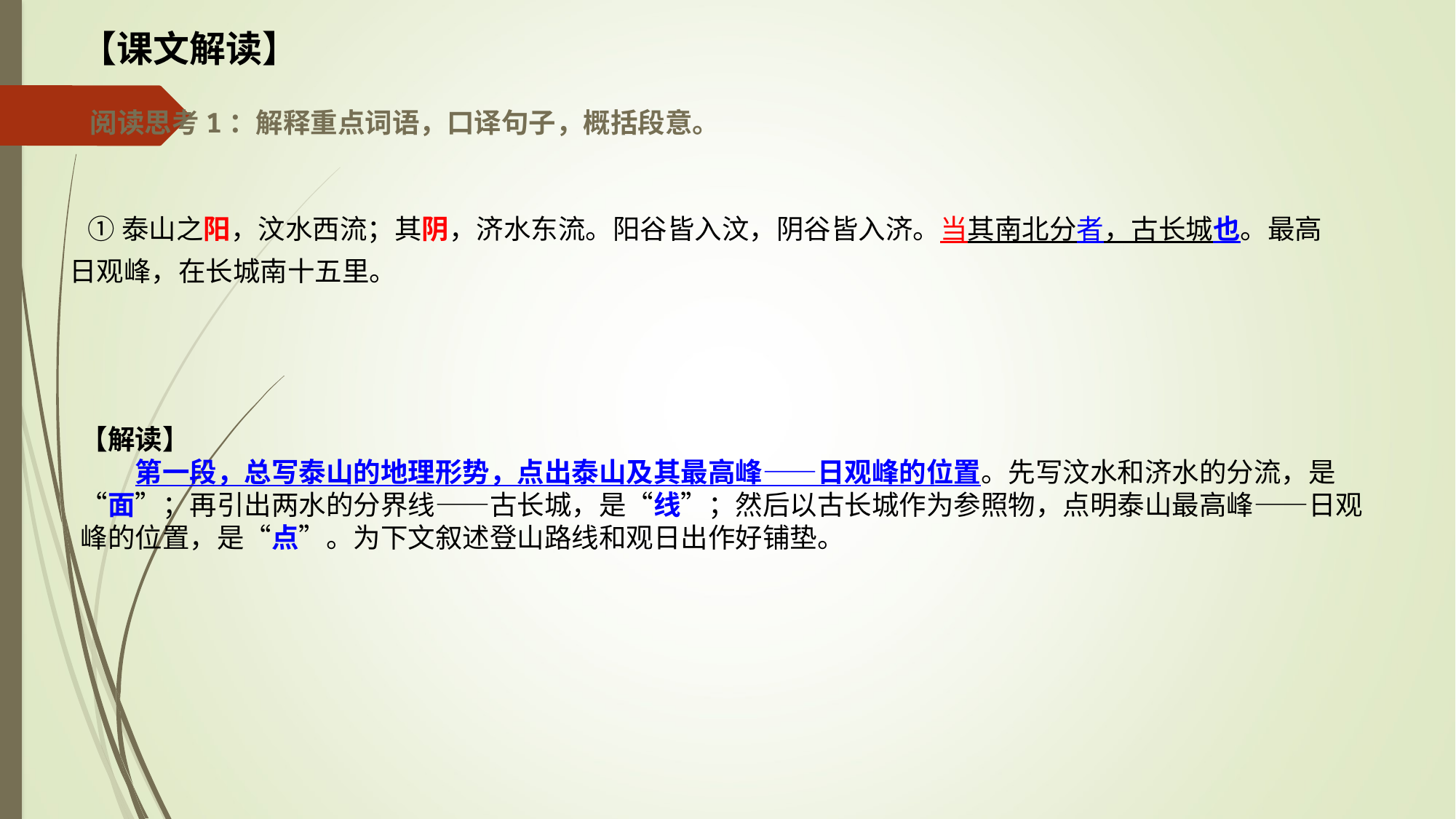

【课文解读】
 阅读思考1：解释重点词语，口译句子，概括段意。
   ①泰山之阳，汶水西流；其阴，济水东流。阳谷皆入汶，阴谷皆入济。当其南北分者，古长城也。最高日观峰，在长城南十五里。
【解读】
　　第一段，总写泰山的地理形势，点出泰山及其最高峰——日观峰的位置。先写汶水和济水的分流，是“面”；再引出两水的分界线——古长城，是“线”；然后以古长城作为参照物，点明泰山最高峰——日观峰的位置，是“点”。为下文叙述登山路线和观日出作好铺垫。